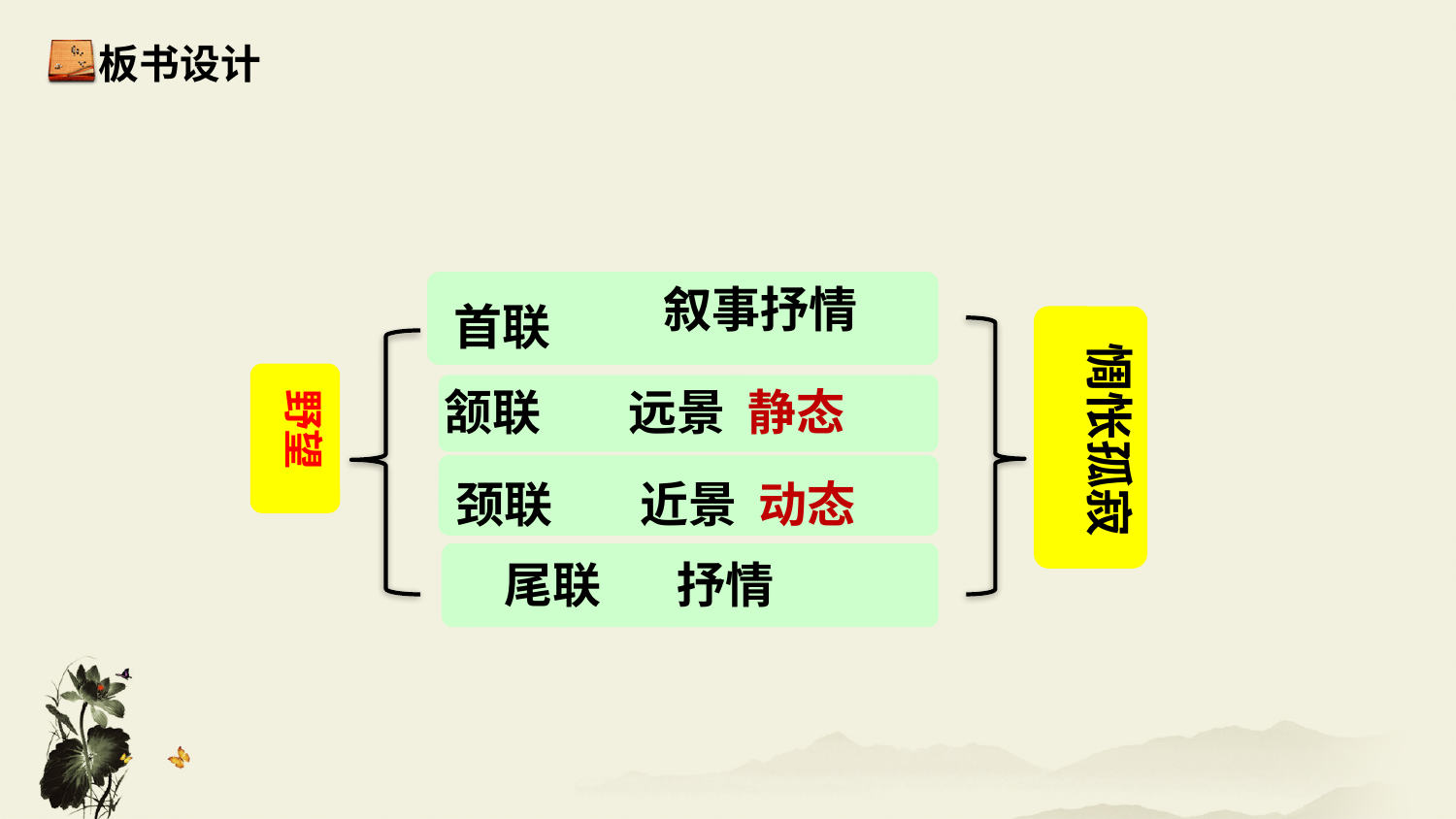

板书设计
首联
叙事抒情

惆怅孤寂

野望
颔联        远景  静态

颈联        近景  动态

尾联       抒情